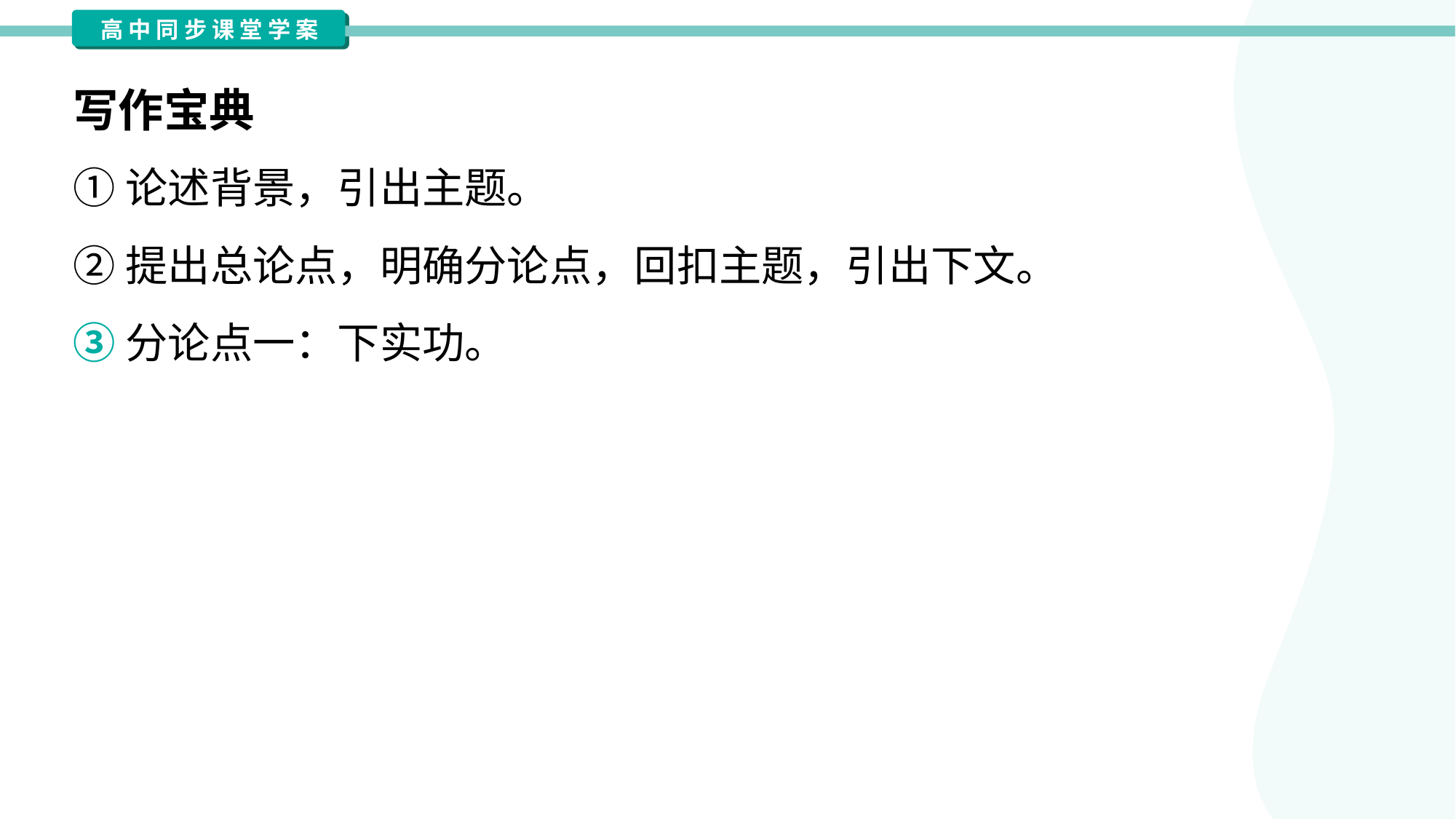

写作宝典
①论述背景，引出主题。
②提出总论点，明确分论点，回扣主题，引出下文。
③分论点一：下实功。